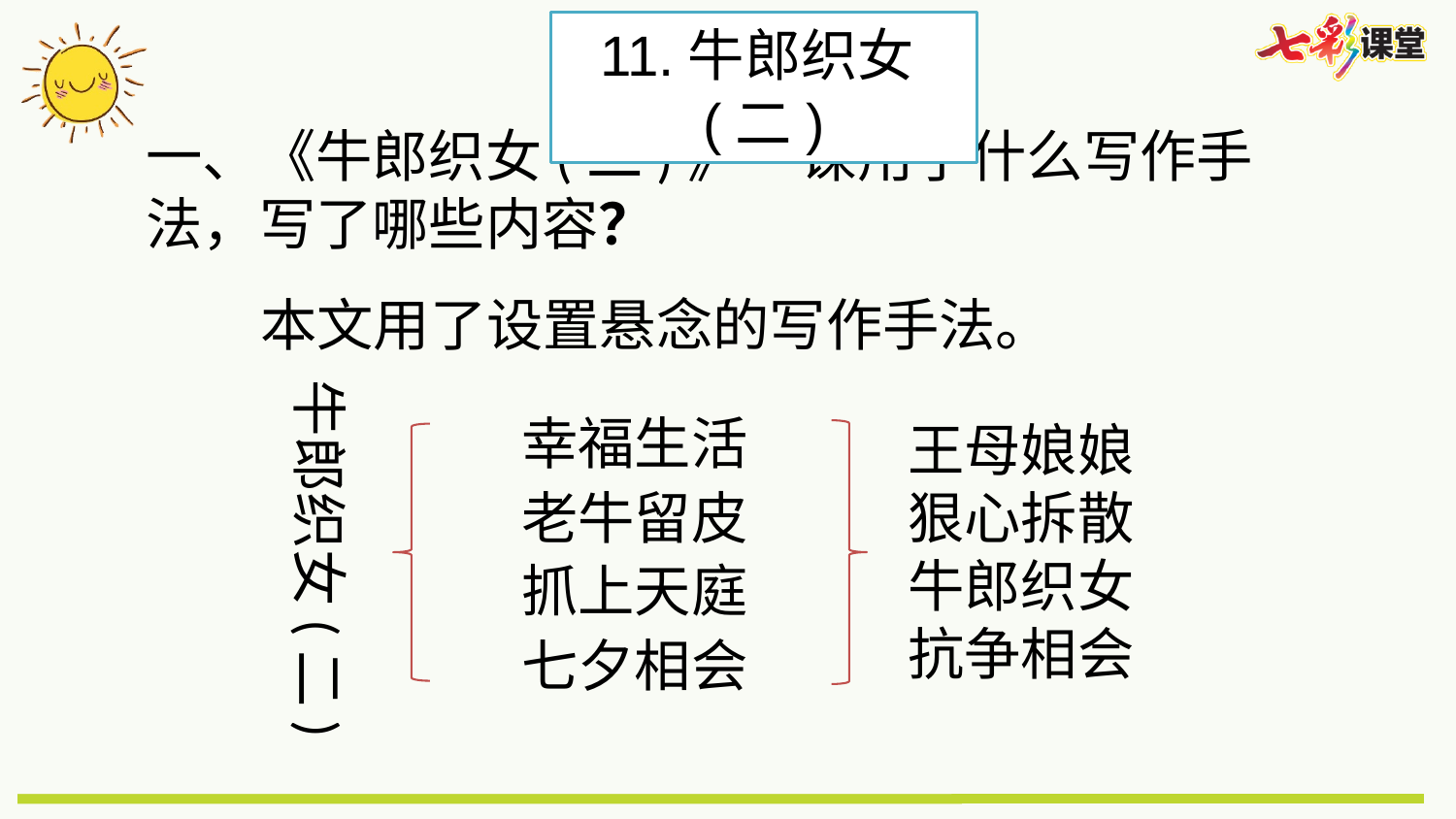

11.牛郎织女(二)
一、《牛郎织女(二)》一课用了什么写作手法，写了哪些内容？
本文用了设置悬念的写作手法。
牛郎织女(二)
幸福生活
王母娘娘
狠心拆散
牛郎织女
抗争相会

老牛留皮
抓上天庭
七夕相会